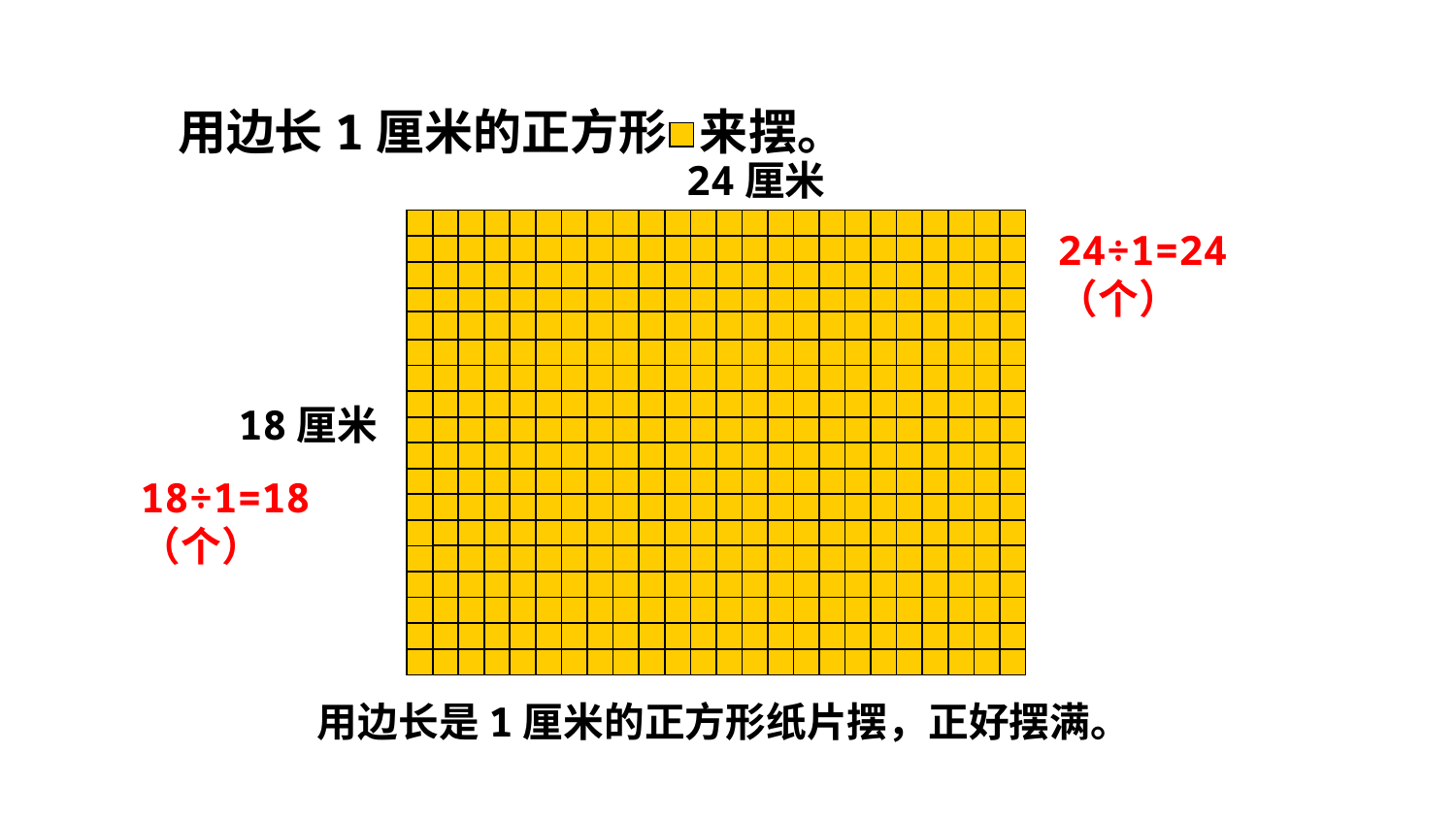

用边长1厘米的正方形   来摆。

24厘米

24÷1=24（个）

18厘米
18÷1=18（个）
用边长是1厘米的正方形纸片摆，正好摆满。